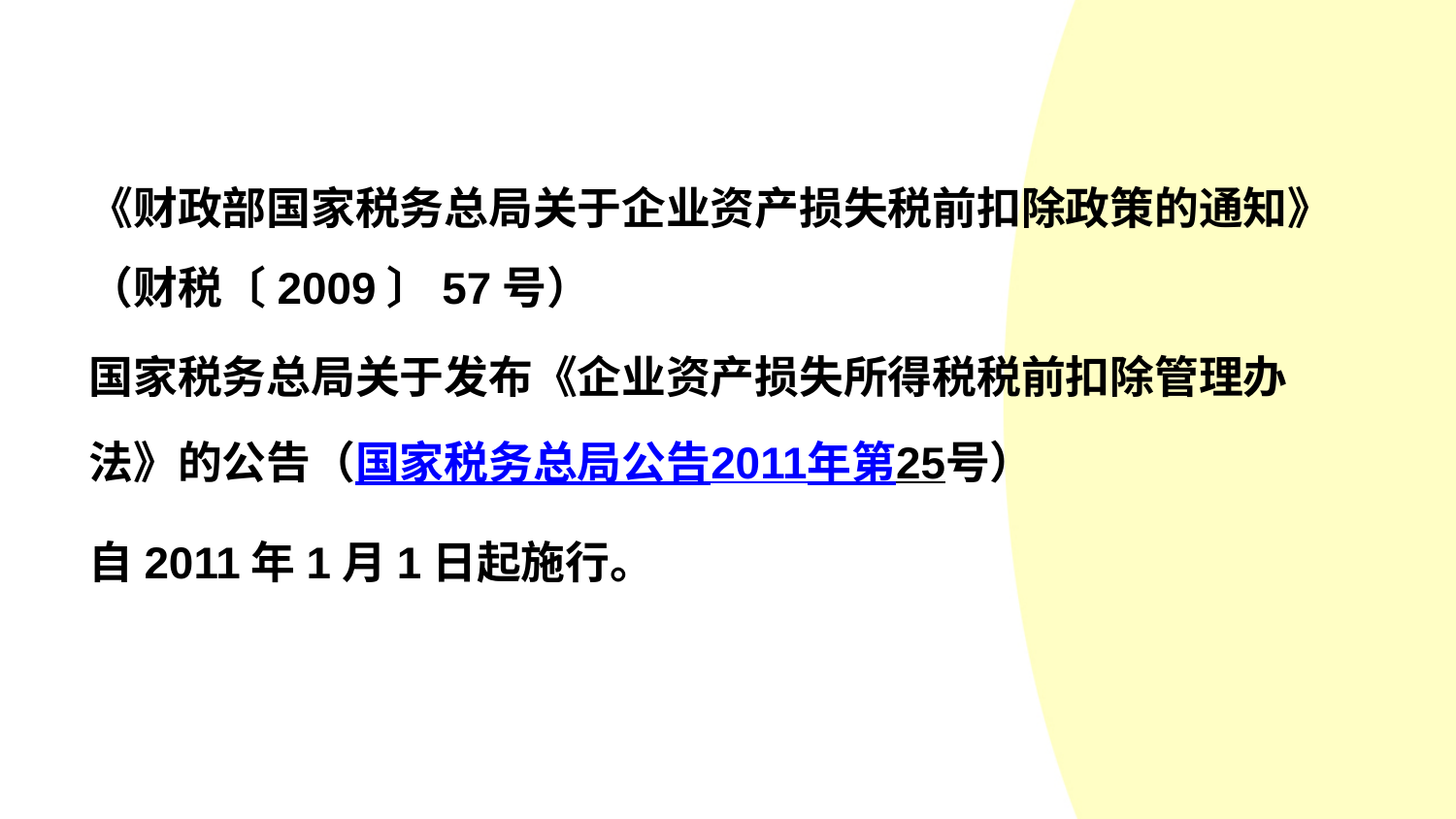

#
《财政部国家税务总局关于企业资产损失税前扣除政策的通知》（财税〔2009〕57号）
国家税务总局关于发布《企业资产损失所得税税前扣除管理办法》的公告（国家税务总局公告2011年第25号）
自2011年1月1日起施行。